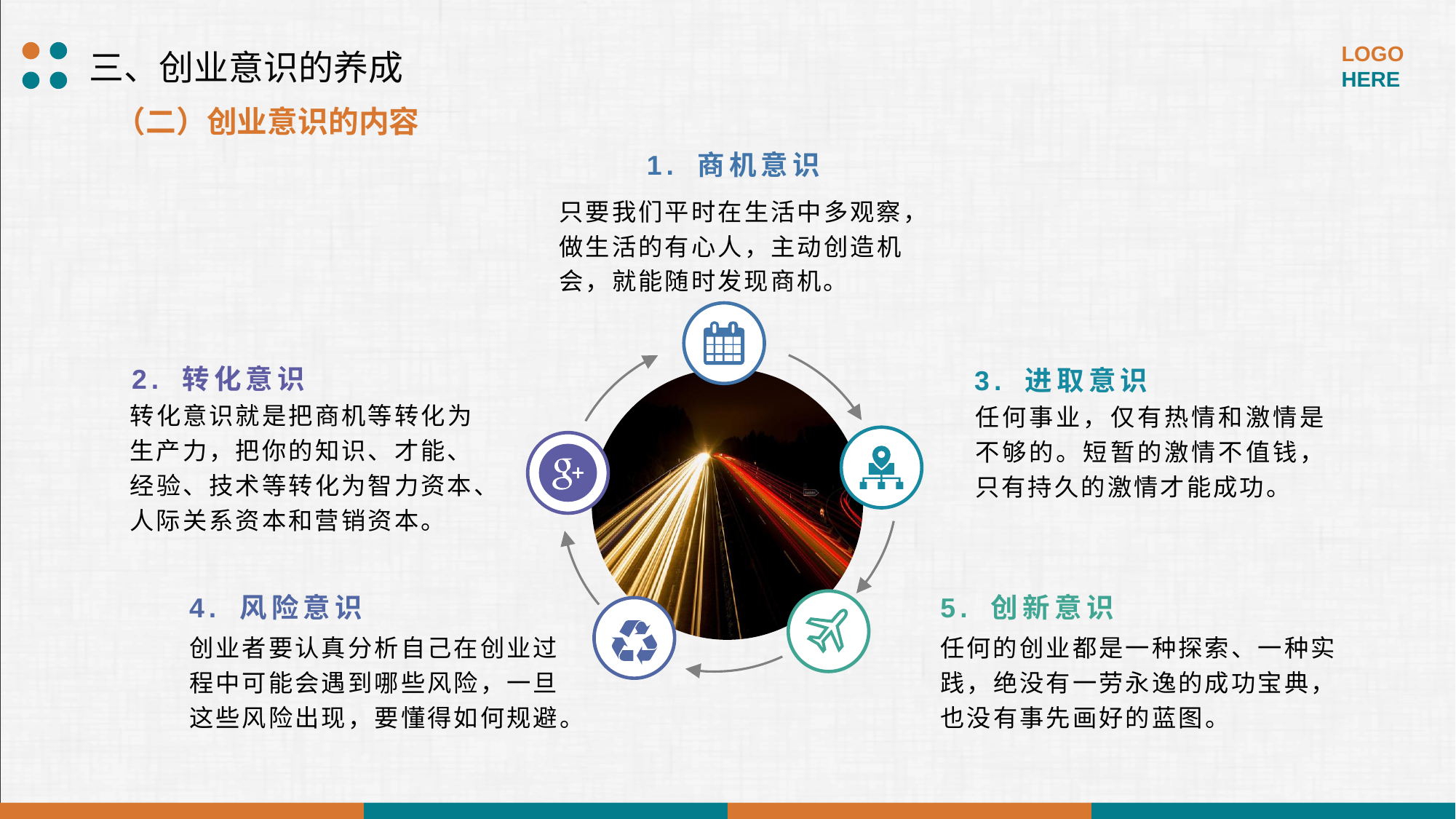

三、创业意识的养成
（二）创业意识的内容
1. 商机意识
只要我们平时在生活中多观察，做生活的有心人，主动创造机会，就能随时发现商机。

2. 转化意识
3. 进取意识

转化意识就是把商机等转化为生产力，把你的知识、才能、经验、技术等转化为智力资本、人际关系资本和营销资本。
任何事业，仅有热情和激情是不够的。短暂的激情不值钱，只有持久的激情才能成功。

4. 风险意识
5. 创新意识

创业者要认真分析自己在创业过程中可能会遇到哪些风险，一旦这些风险出现，要懂得如何规避。
任何的创业都是一种探索、一种实践，绝没有一劳永逸的成功宝典，也没有事先画好的蓝图。